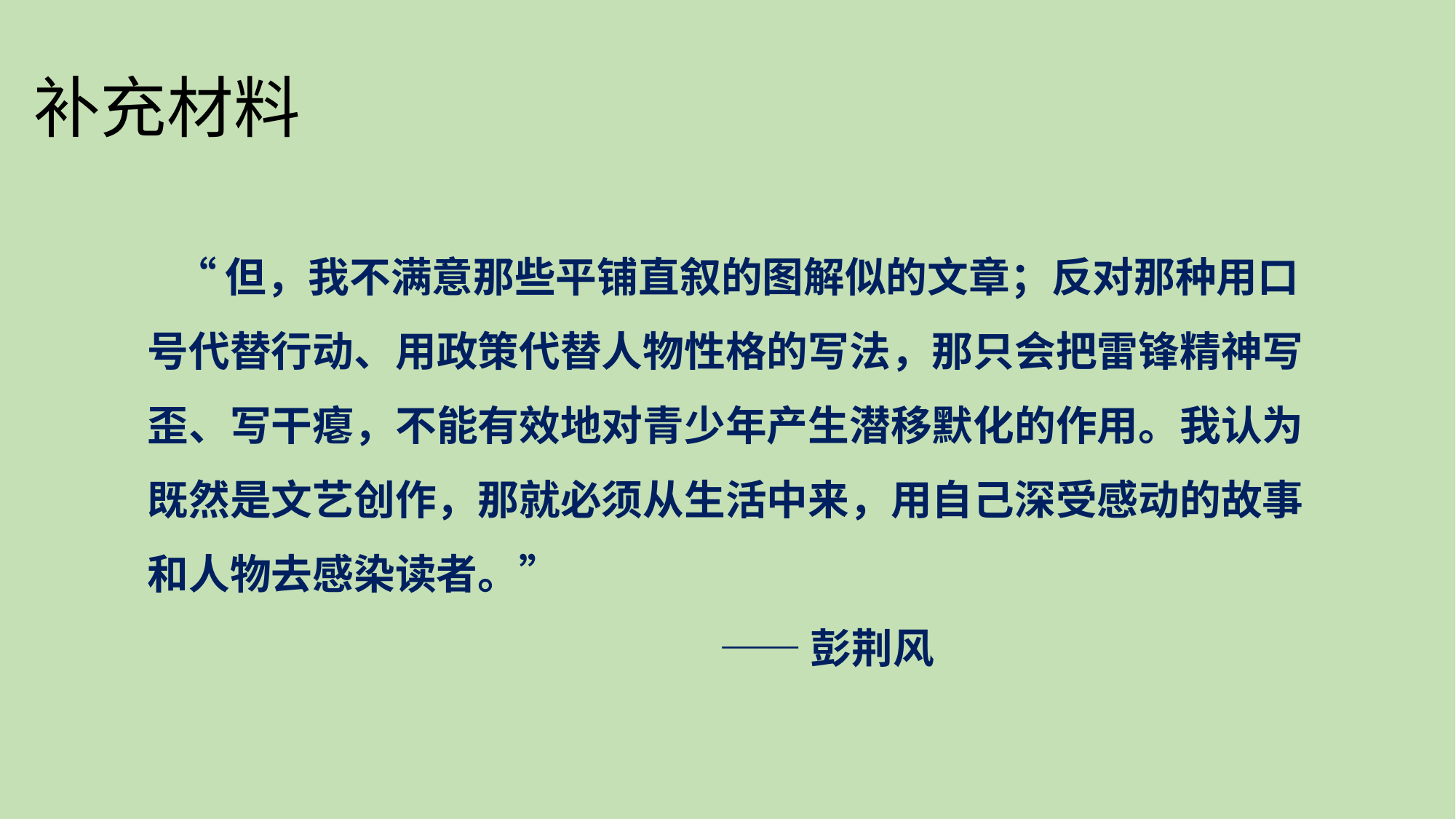

补充材料
   “但，我不满意那些平铺直叙的图解似的文章；反对那种用口号代替行动、用政策代替人物性格的写法，那只会把雷锋精神写歪、写干瘪，不能有效地对青少年产生潜移默化的作用。我认为既然是文艺创作，那就必须从生活中来，用自己深受感动的故事和人物去感染读者。”
                      ——彭荆风